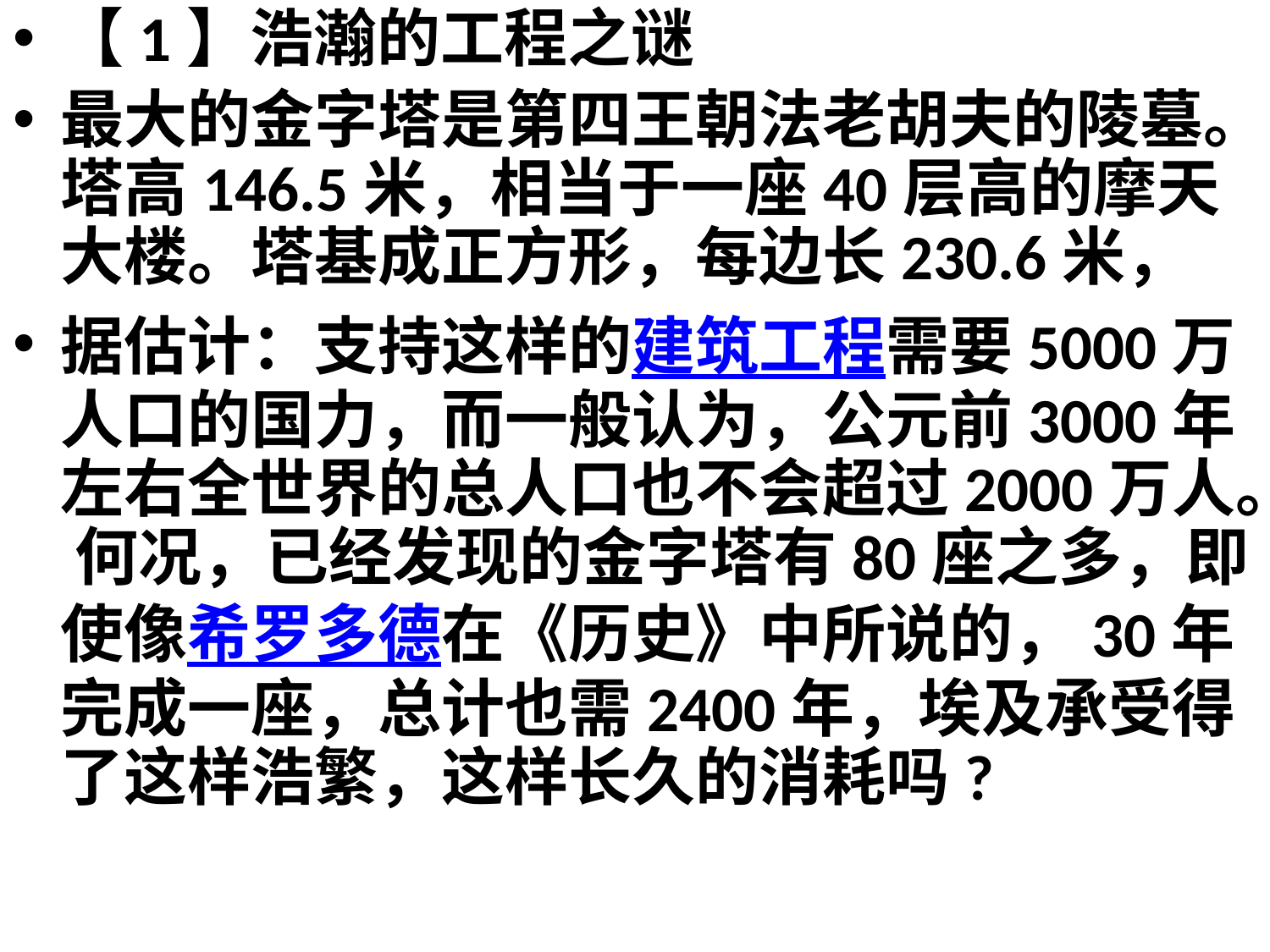

【1】浩瀚的工程之谜
最大的金字塔是第四王朝法老胡夫的陵墓。塔高146.5米，相当于一座40层高的摩天大楼。塔基成正方形，每边长230.6米，
据估计：支持这样的建筑工程需要5000万人口的国力，而一般认为，公元前3000年左右全世界的总人口也不会超过2000万人。 何况，已经发现的金字塔有80座之多，即使像希罗多德在《历史》中所说的，30年完成一座，总计也需2400年，埃及承受得了这样浩繁，这样长久的消耗吗?